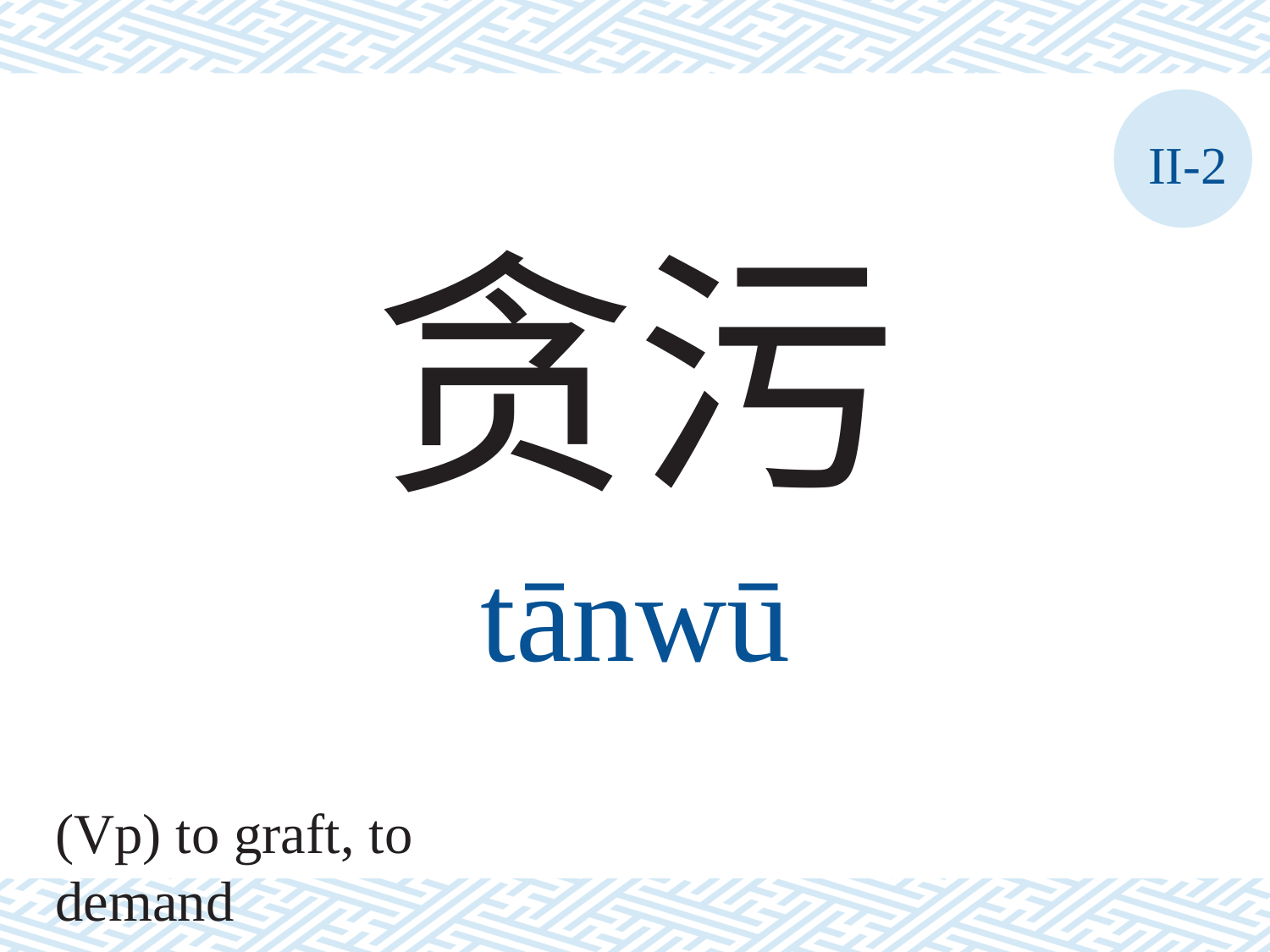

II-2
贪污
tānwū
(Vp) to graft, to demand